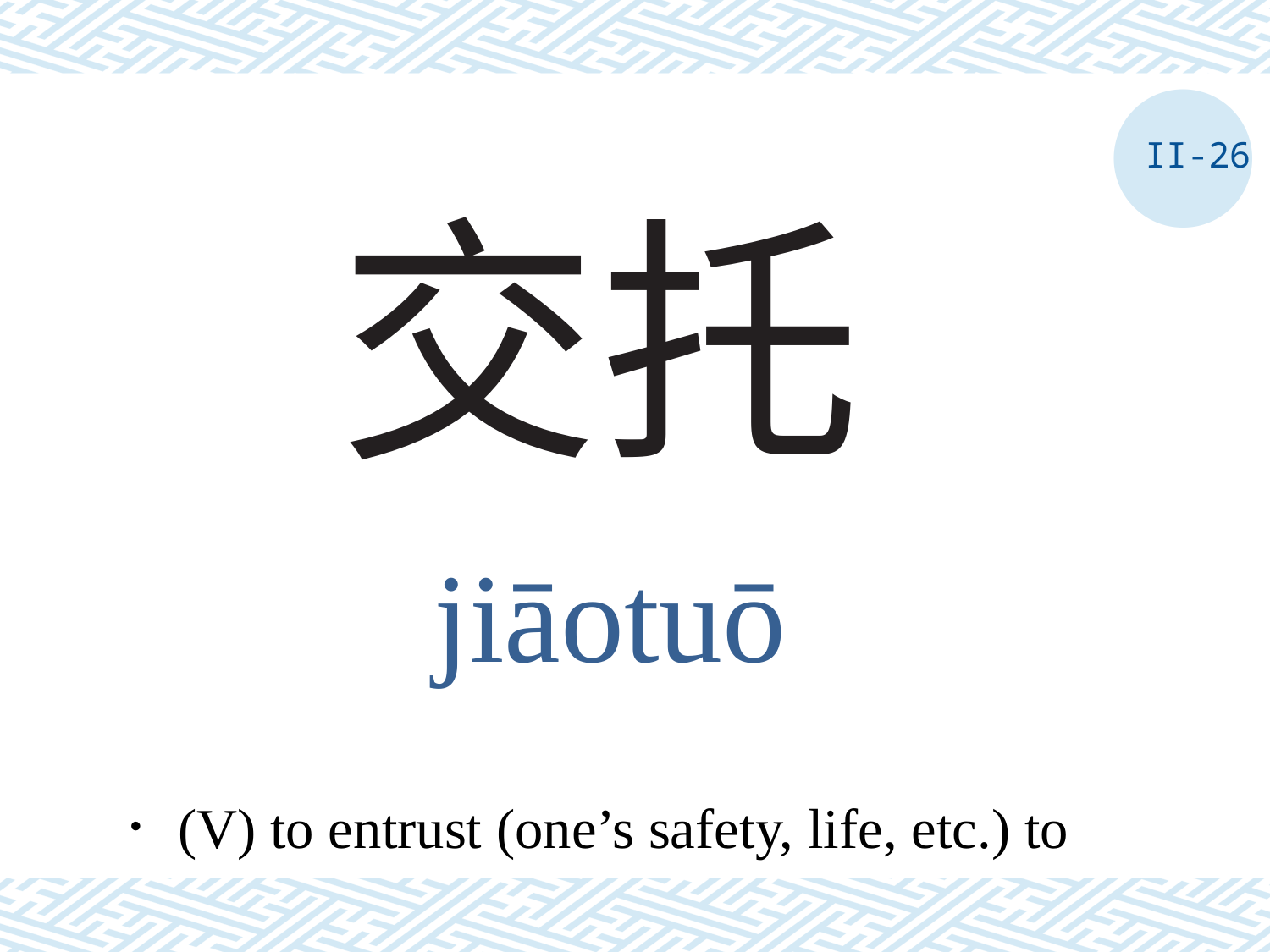

II-26

# 交托
jiāotuō
．(V) to entrust (one’s safety, life, etc.) to